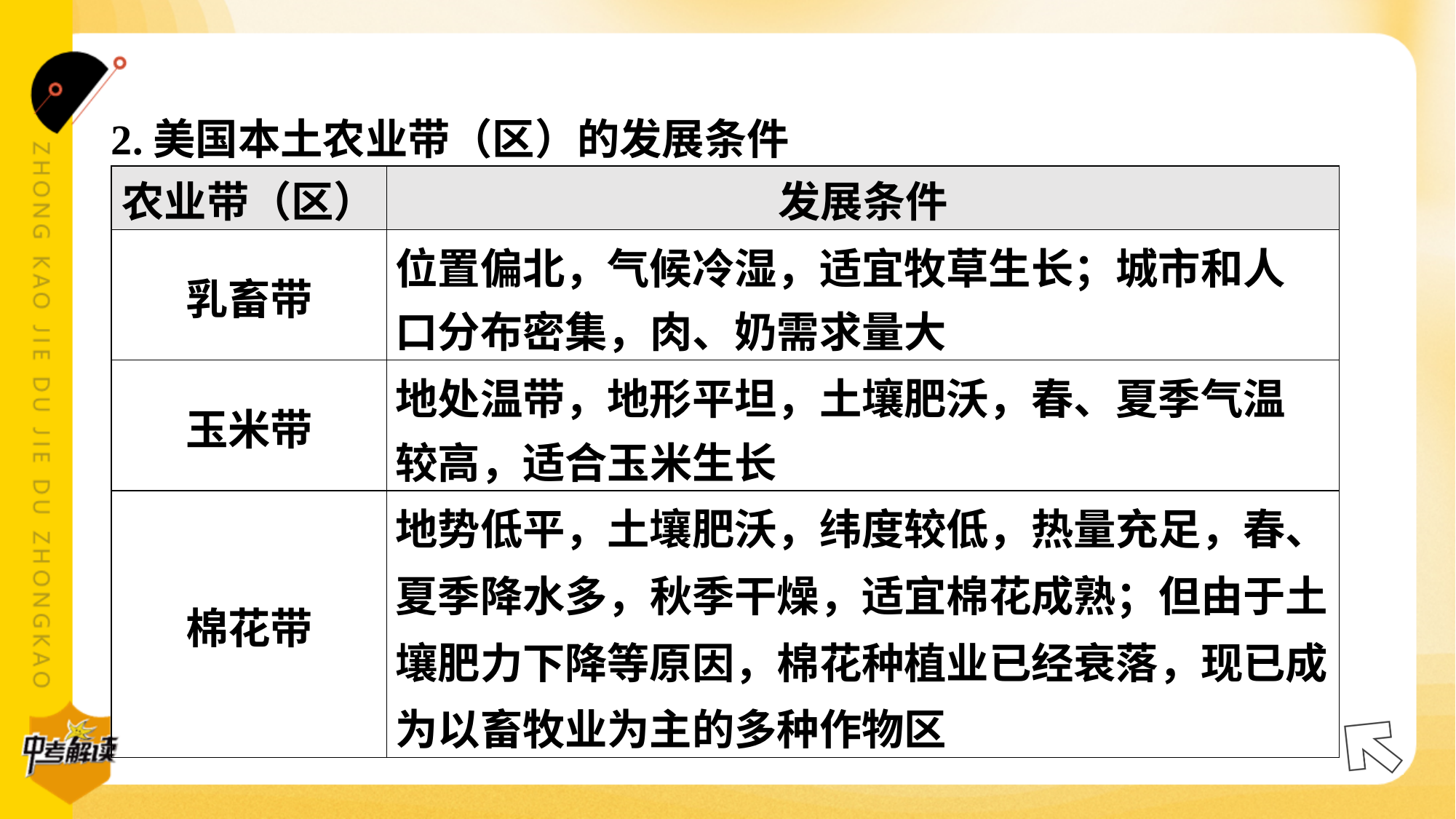

2.美国本土农业带（区）的发展条件
| 农业带（区） | 发展条件 |
| --- | --- |
| 乳畜带 | 位置偏北，气候冷湿，适宜牧草生长；城市和人 口分布密集，肉、奶需求量大 |
| 玉米带 | 地处温带，地形平坦，土壤肥沃，春、夏季气温 较高，适合玉米生长 |
| 棉花带 | 地势低平，土壤肥沃，纬度较低，热量充足，春、夏季降水多，秋季干燥，适宜棉花成熟；但由于土壤肥力下降等原因，棉花种植业已经衰落，现已成为以畜牧业为主的多种作物区 |